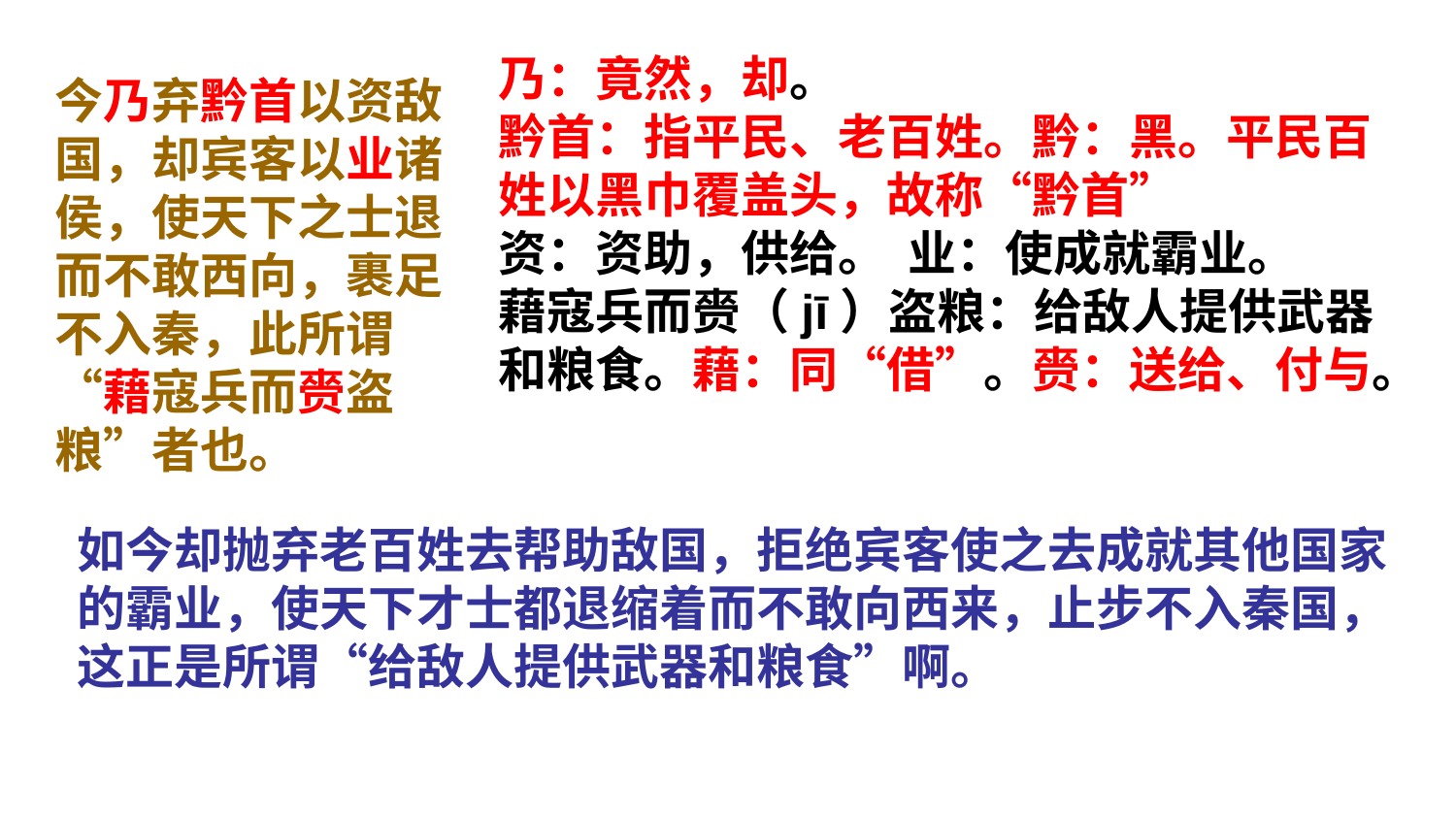

今乃弃黔首以资敌国，却宾客以业诸侯，使天下之士退而不敢西向，裹足不入秦，此所谓“藉寇兵而赍盗粮”者也。

# 乃：竟然，却。 黔首：指平民、老百姓。黔：黑。平民百姓以黑巾覆盖头，故称“黔首” 资：资助，供给。  业：使成就霸业。 藉寇兵而赍（jī）盗粮：给敌人提供武器和粮食。藉：同“借”。赍：送给、付与。
如今却抛弃老百姓去帮助敌国，拒绝宾客使之去成就其他国家的霸业，使天下才士都退缩着而不敢向西来，止步不入秦国，这正是所谓“给敌人提供武器和粮食”啊。